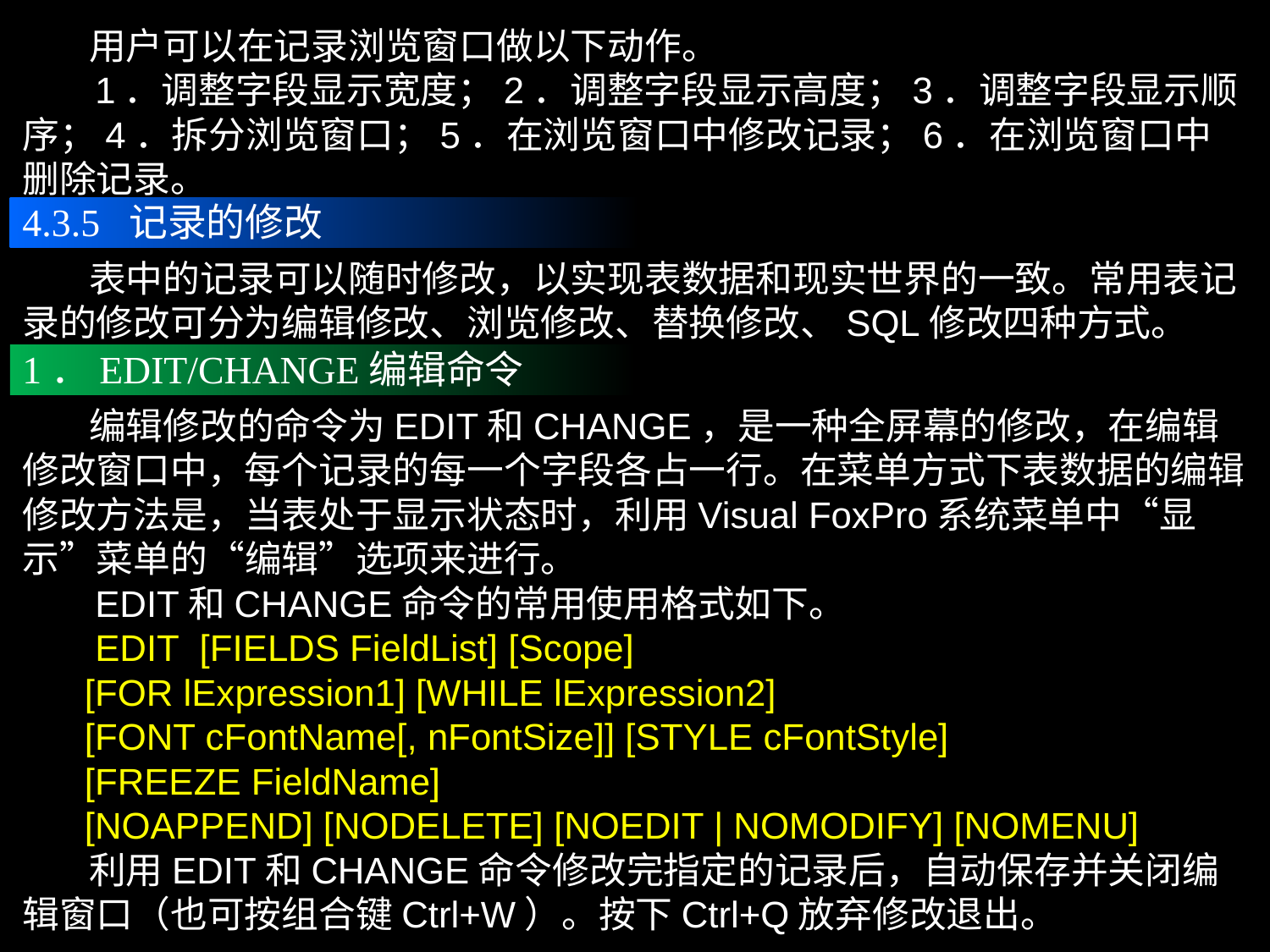

用户可以在记录浏览窗口做以下动作。
       1．调整字段显示宽度；2．调整字段显示高度；3．调整字段显示顺序；4．拆分浏览窗口；5．在浏览窗口中修改记录；6．在浏览窗口中删除记录。
4.3.5  记录的修改
       表中的记录可以随时修改，以实现表数据和现实世界的一致。常用表记录的修改可分为编辑修改、浏览修改、替换修改、SQL修改四种方式。
1．EDIT/CHANGE编辑命令
       编辑修改的命令为EDIT和CHANGE，是一种全屏幕的修改，在编辑修改窗口中，每个记录的每一个字段各占一行。在菜单方式下表数据的编辑修改方法是，当表处于显示状态时，利用Visual FoxPro系统菜单中“显示”菜单的“编辑”选项来进行。
       EDIT和CHANGE命令的常用使用格式如下。
       EDIT  [FIELDS FieldList] [Scope]
      [FOR lExpression1] [WHILE lExpression2]
      [FONT cFontName[, nFontSize]] [STYLE cFontStyle]
      [FREEZE FieldName]
      [NOAPPEND] [NODELETE] [NOEDIT | NOMODIFY] [NOMENU]
       利用EDIT和CHANGE命令修改完指定的记录后，自动保存并关闭编辑窗口（也可按组合键Ctrl+W）。按下Ctrl+Q放弃修改退出。